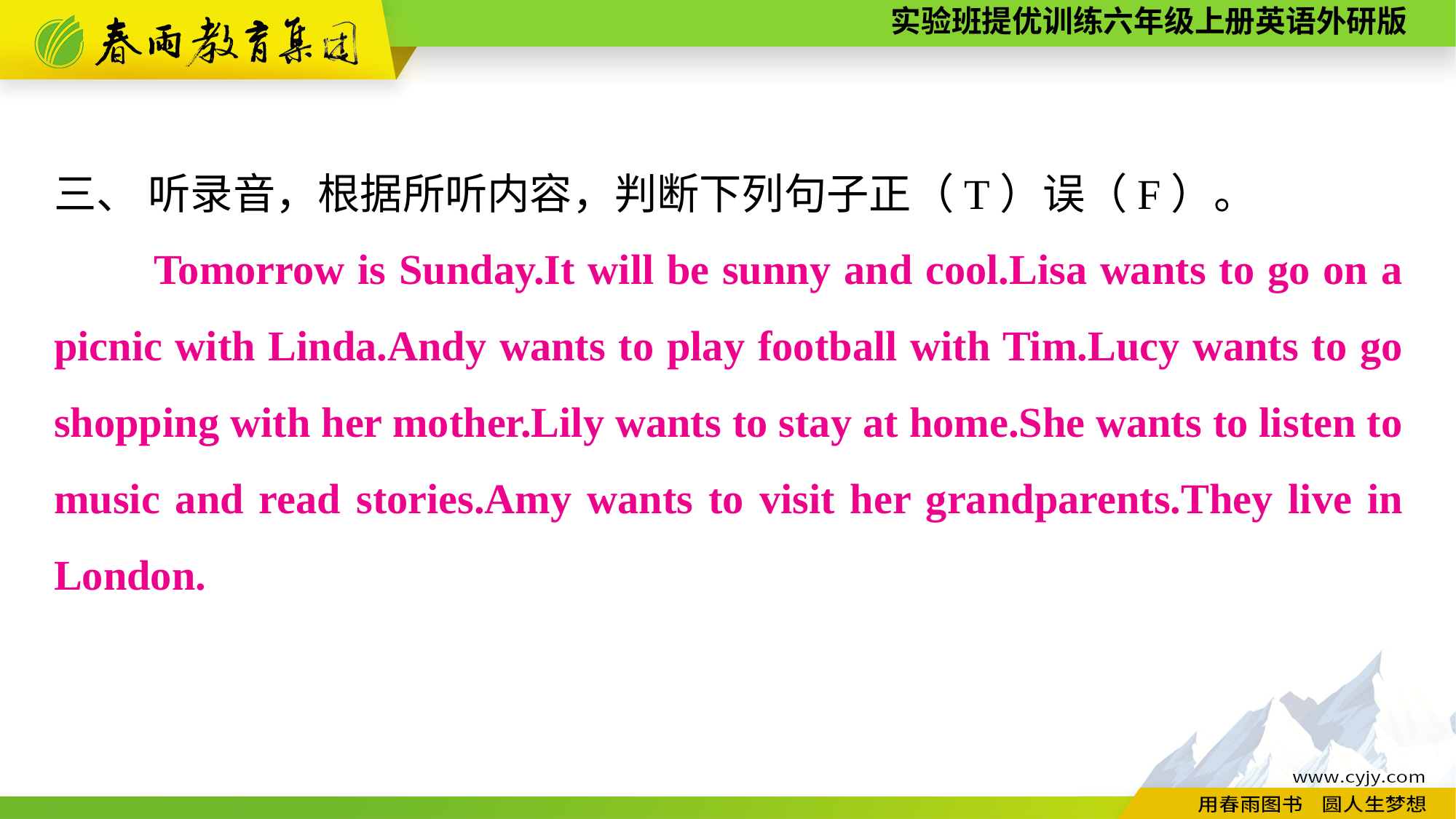

三、 听录音，根据所听内容，判断下列句子正（T）误（F）。
　　Tomorrow is Sunday.It will be sunny and cool.Lisa wants to go on a picnic with Linda.Andy wants to play football with Tim.Lucy wants to go shopping with her mother.Lily wants to stay at home.She wants to listen to music and read stories.Amy wants to visit her grandparents.They live in London.